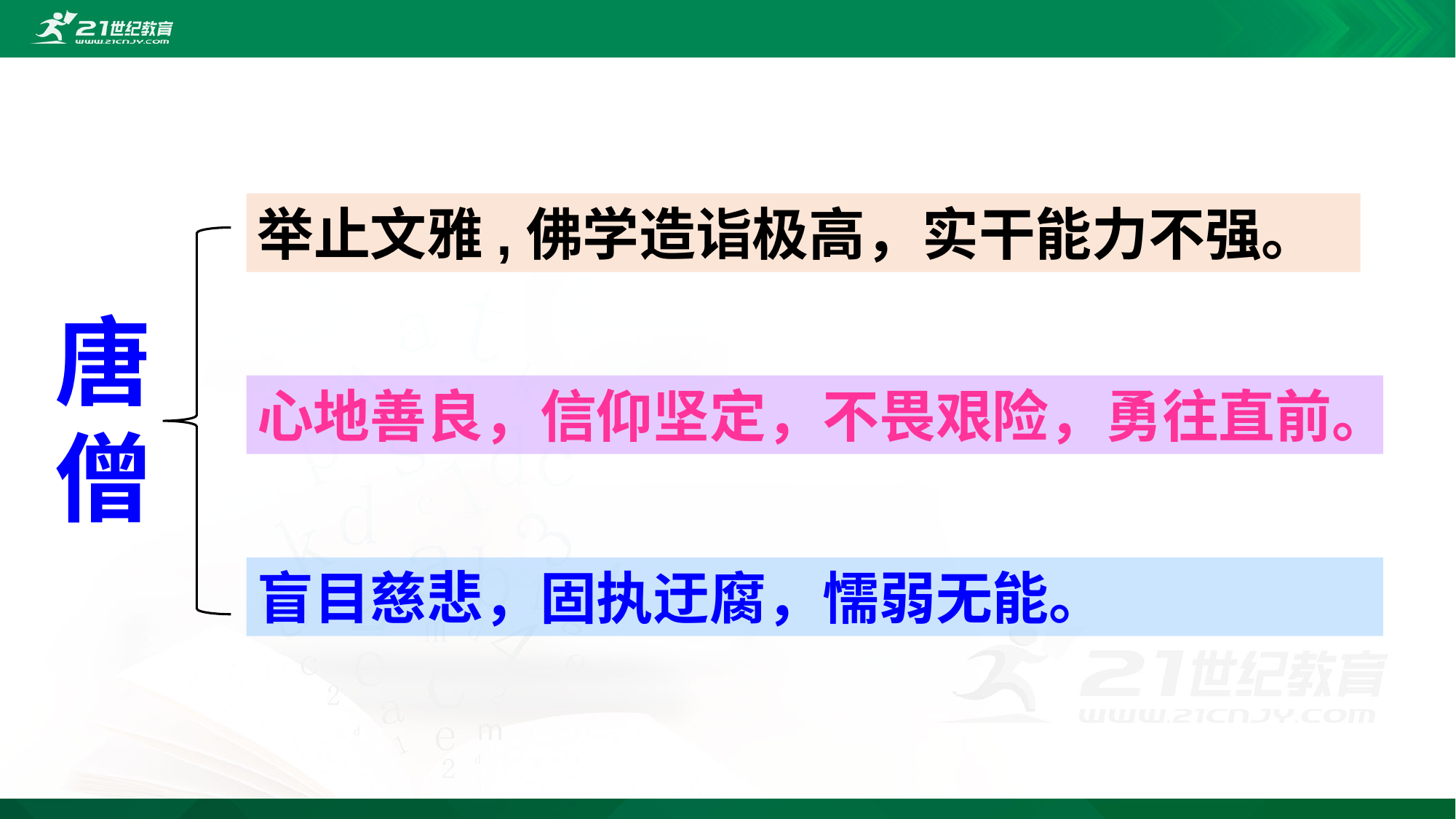

举止文雅,佛学造诣极高，实干能力不强。

唐僧
心地善良，信仰坚定，不畏艰险，勇往直前。
盲目慈悲，固执迂腐，懦弱无能。